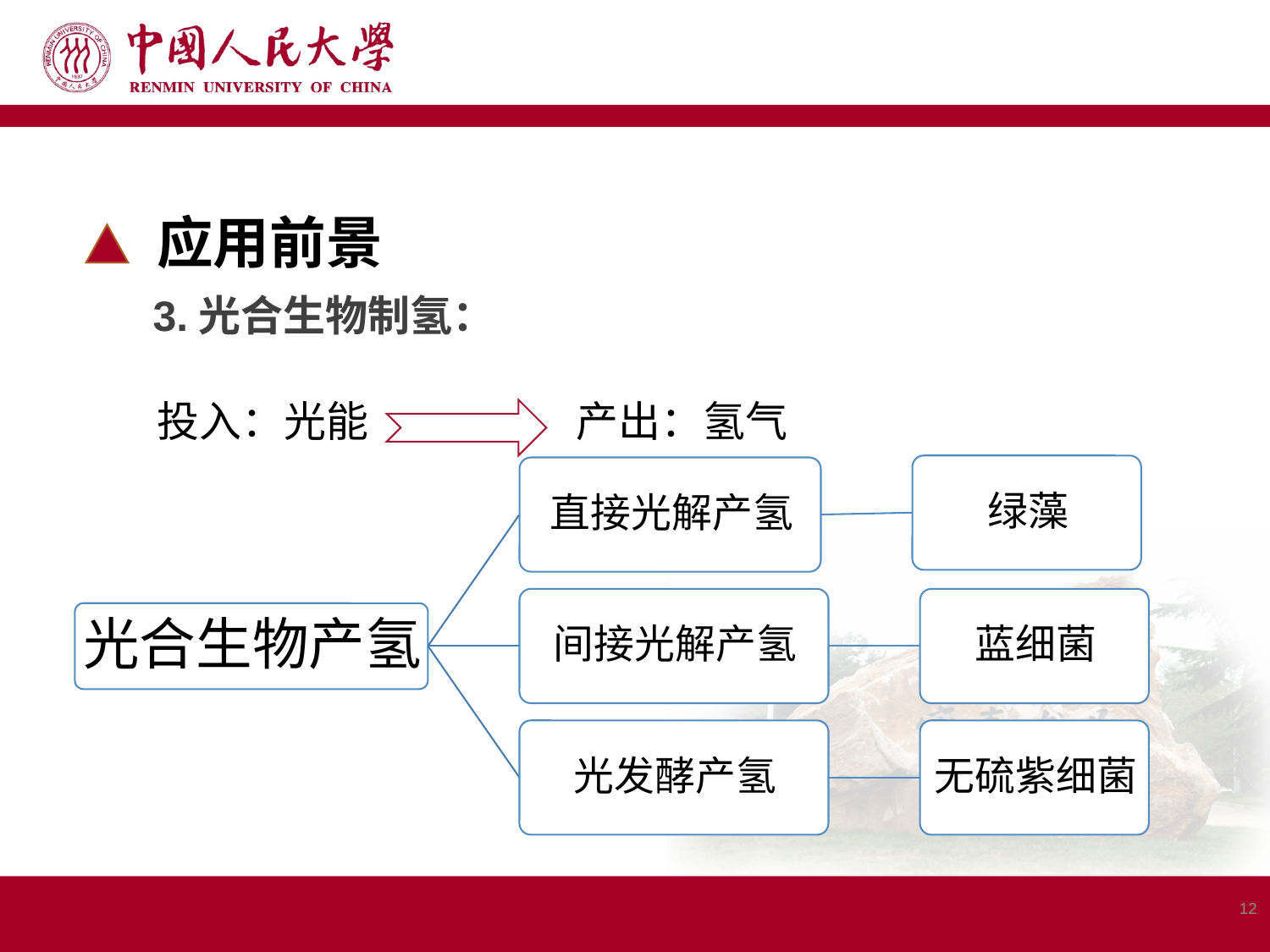

应用前景
3.光合生物制氢：
投入：光能
产出：氢气

光合生物产氢

直接光解产氢

绿藻

间接光解产氢

蓝细菌

光发酵产氢

无硫紫细菌
12